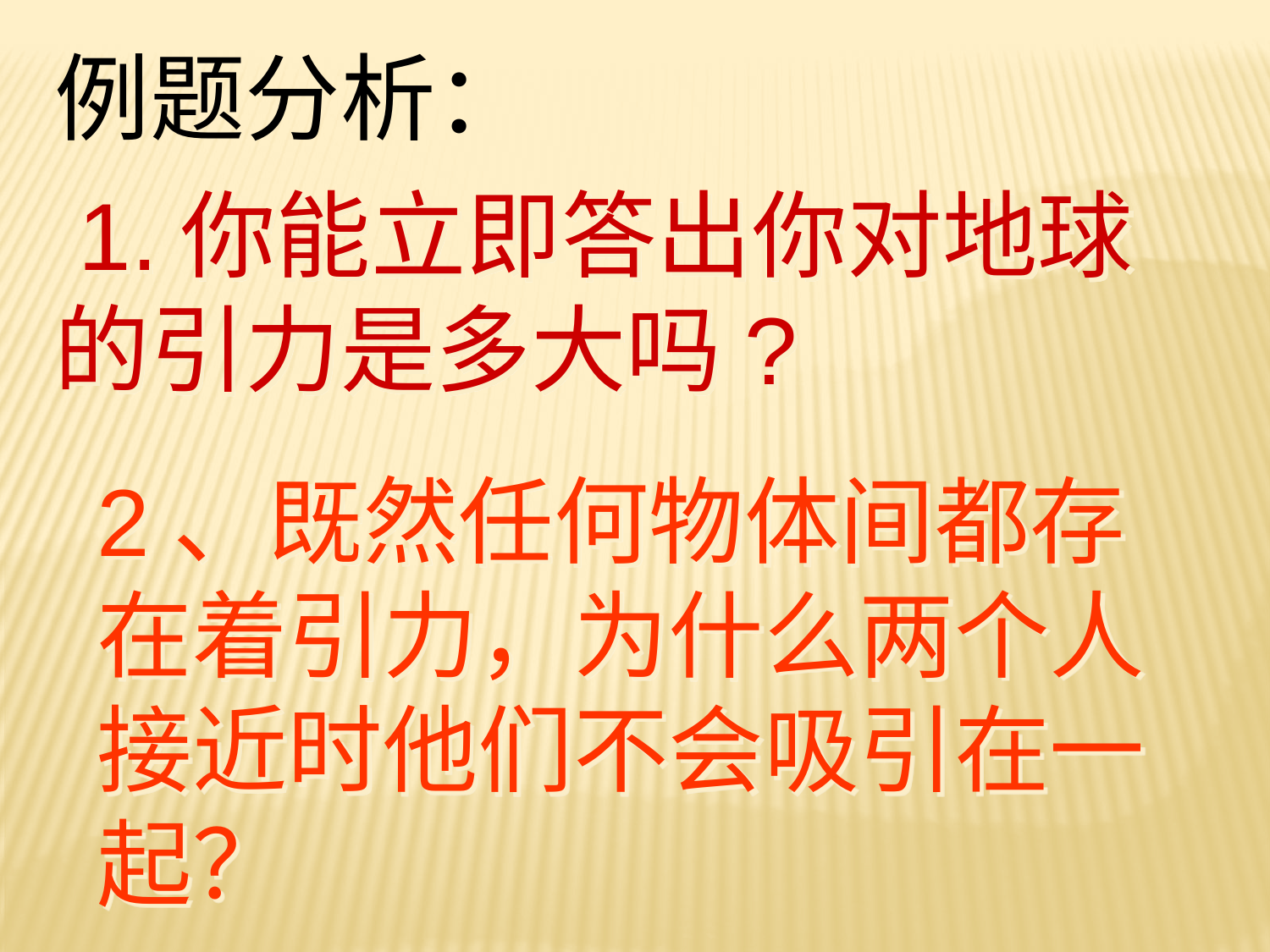

例题分析：
 1.你能立即答出你对地球的引力是多大吗?
2、既然任何物体间都存在着引力，为什么两个人接近时他们不会吸引在一起？